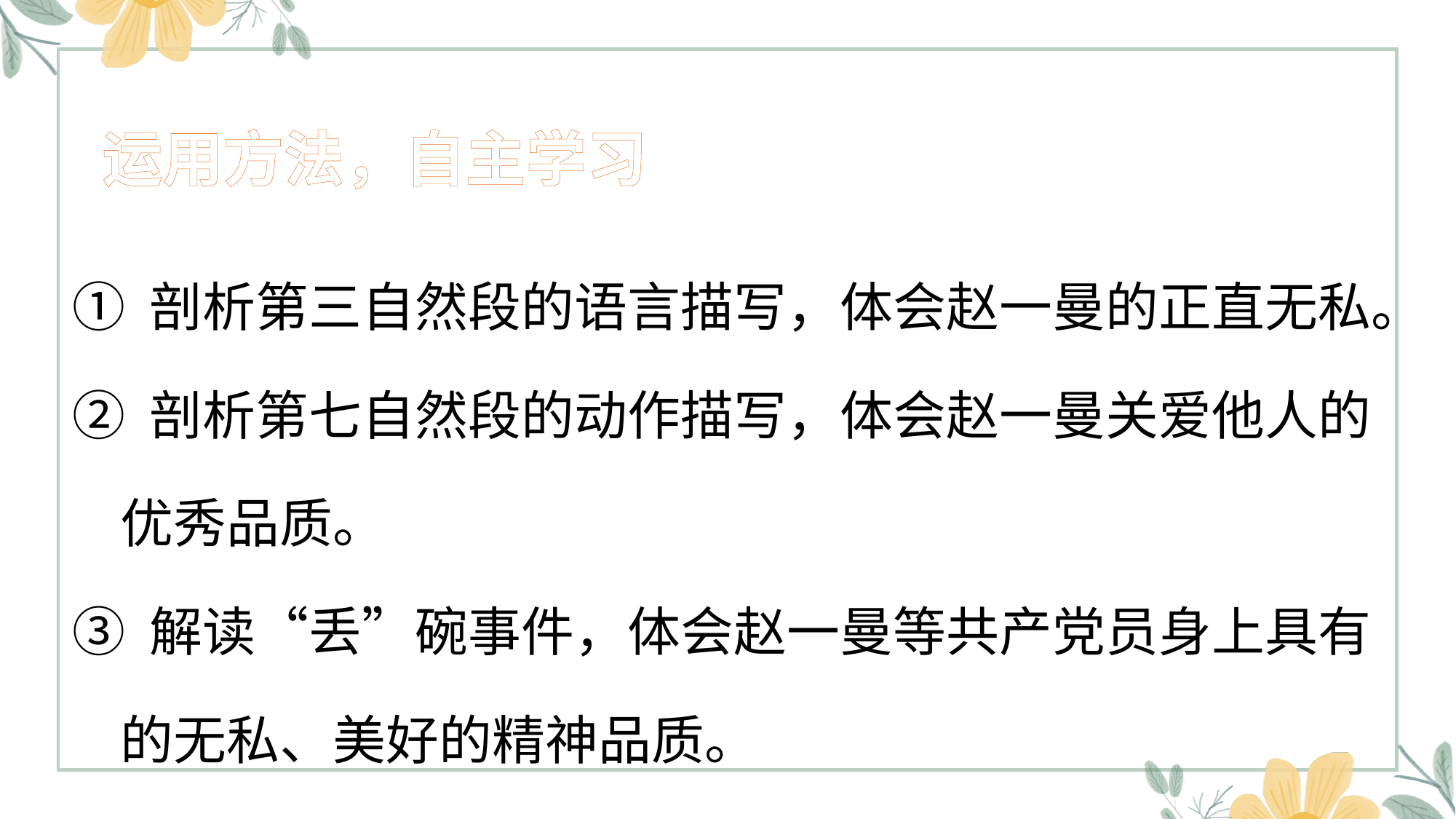

运用方法，自主学习
① 剖析第三自然段的语言描写，体会赵一曼的正直无私。
② 剖析第七自然段的动作描写，体会赵一曼关爱他人的
   优秀品质。
③ 解读“丢”碗事件，体会赵一曼等共产党员身上具有
   的无私、美好的精神品质。